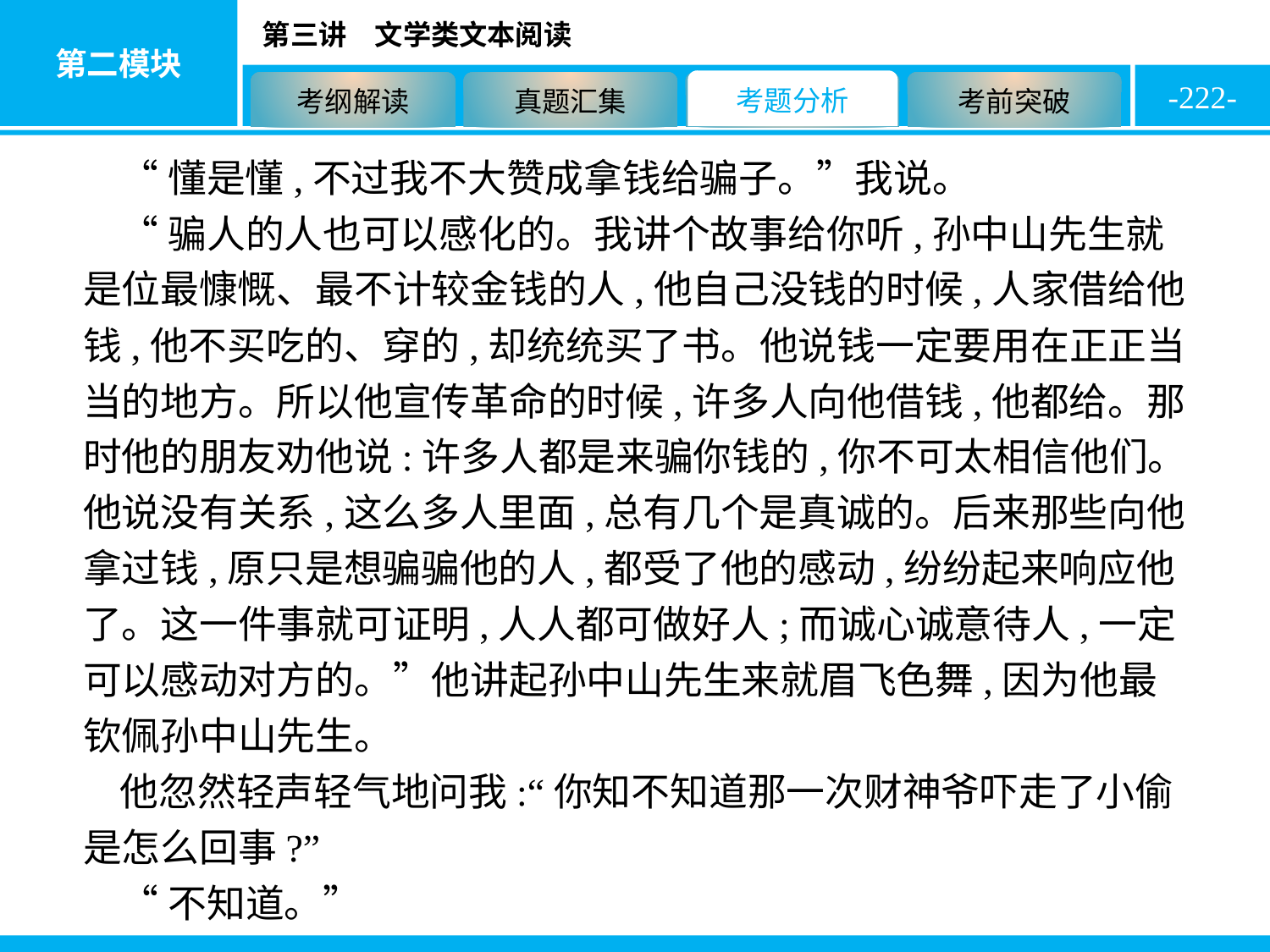

-222-
“懂是懂,不过我不大赞成拿钱给骗子。”我说。
“骗人的人也可以感化的。我讲个故事给你听,孙中山先生就是位最慷慨、最不计较金钱的人,他自己没钱的时候,人家借给他钱,他不买吃的、穿的,却统统买了书。他说钱一定要用在正正当当的地方。所以他宣传革命的时候,许多人向他借钱,他都给。那时他的朋友劝他说:许多人都是来骗你钱的,你不可太相信他们。他说没有关系,这么多人里面,总有几个是真诚的。后来那些向他拿过钱,原只是想骗骗他的人,都受了他的感动,纷纷起来响应他了。这一件事就可证明,人人都可做好人;而诚心诚意待人,一定可以感动对方的。”他讲起孙中山先生来就眉飞色舞,因为他最钦佩孙中山先生。
他忽然轻声轻气地问我:“你知不知道那一次财神爷吓走了小偷是怎么回事?”
“不知道。”